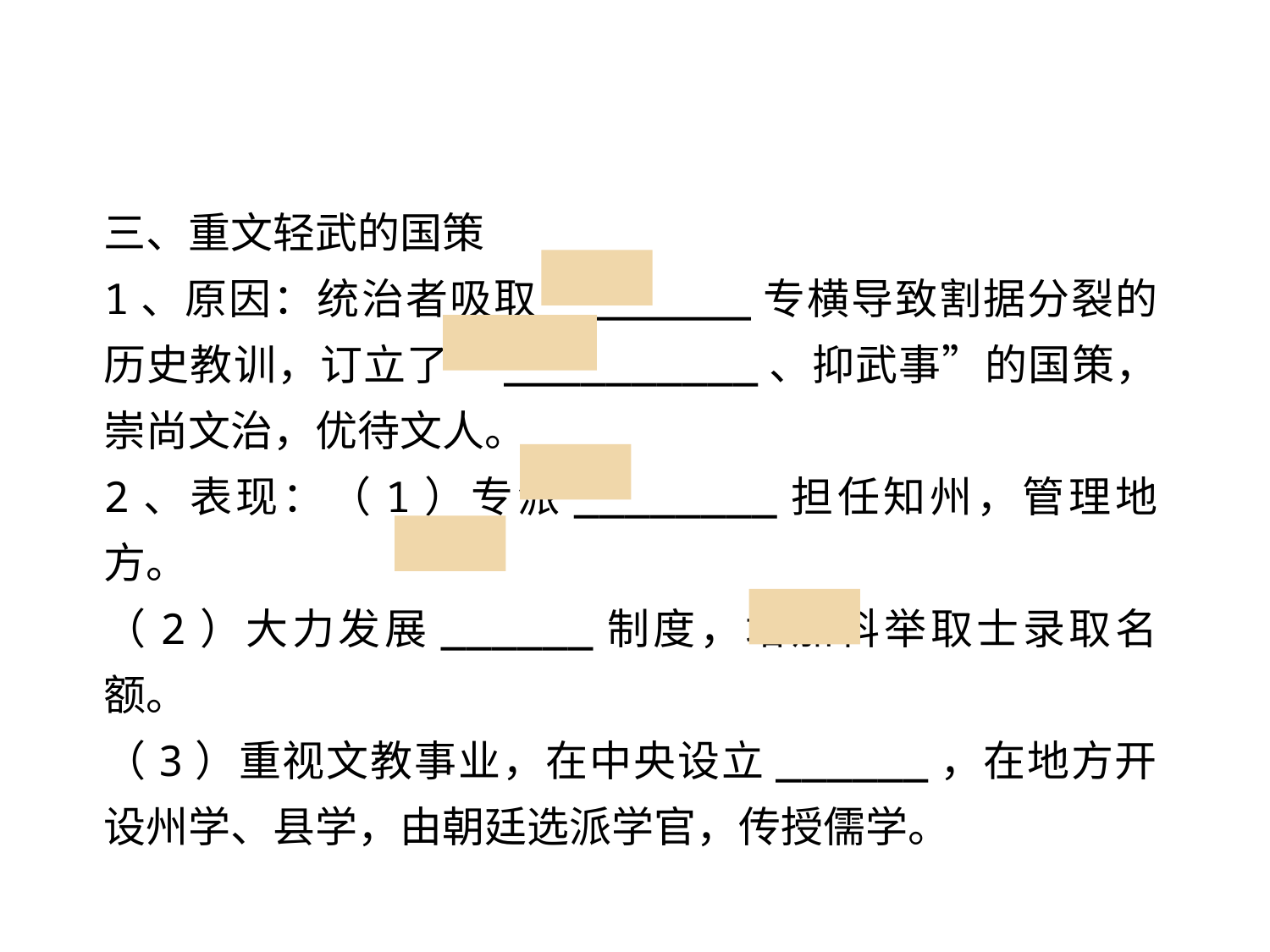

三、重文轻武的国策
1、原因：统治者吸取________专横导致割据分裂的历史教训，订立了“__________、抑武事”的国策，崇尚文治，优待文人。
2、表现：（1）专派________担任知州，管理地方。
（2）大力发展______制度，增加科举取士录取名额。
（3）重视文教事业，在中央设立______，在地方开设州学、县学，由朝廷选派学官，传授儒学。

武将
兴文教

文官

科举
太学